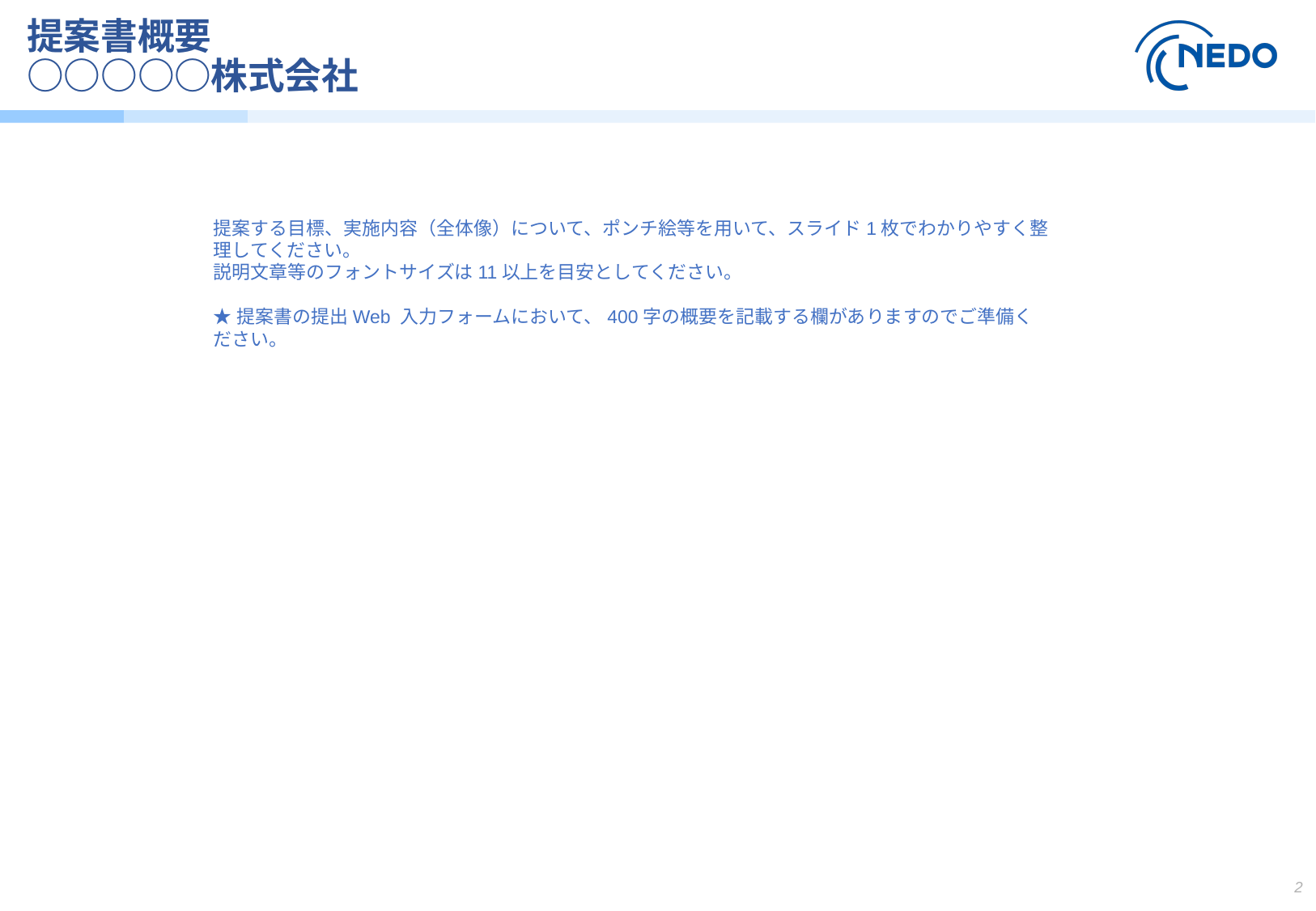

# 提案書概要 ○○○○○株式会社
提案する目標、実施内容（全体像）について、ポンチ絵等を用いて、スライド1枚でわかりやすく整理してください。
説明文章等のフォントサイズは11以上を目安としてください。

★提案書の提出Web 入力フォームにおいて、400字の概要を記載する欄がありますのでご準備ください。
2